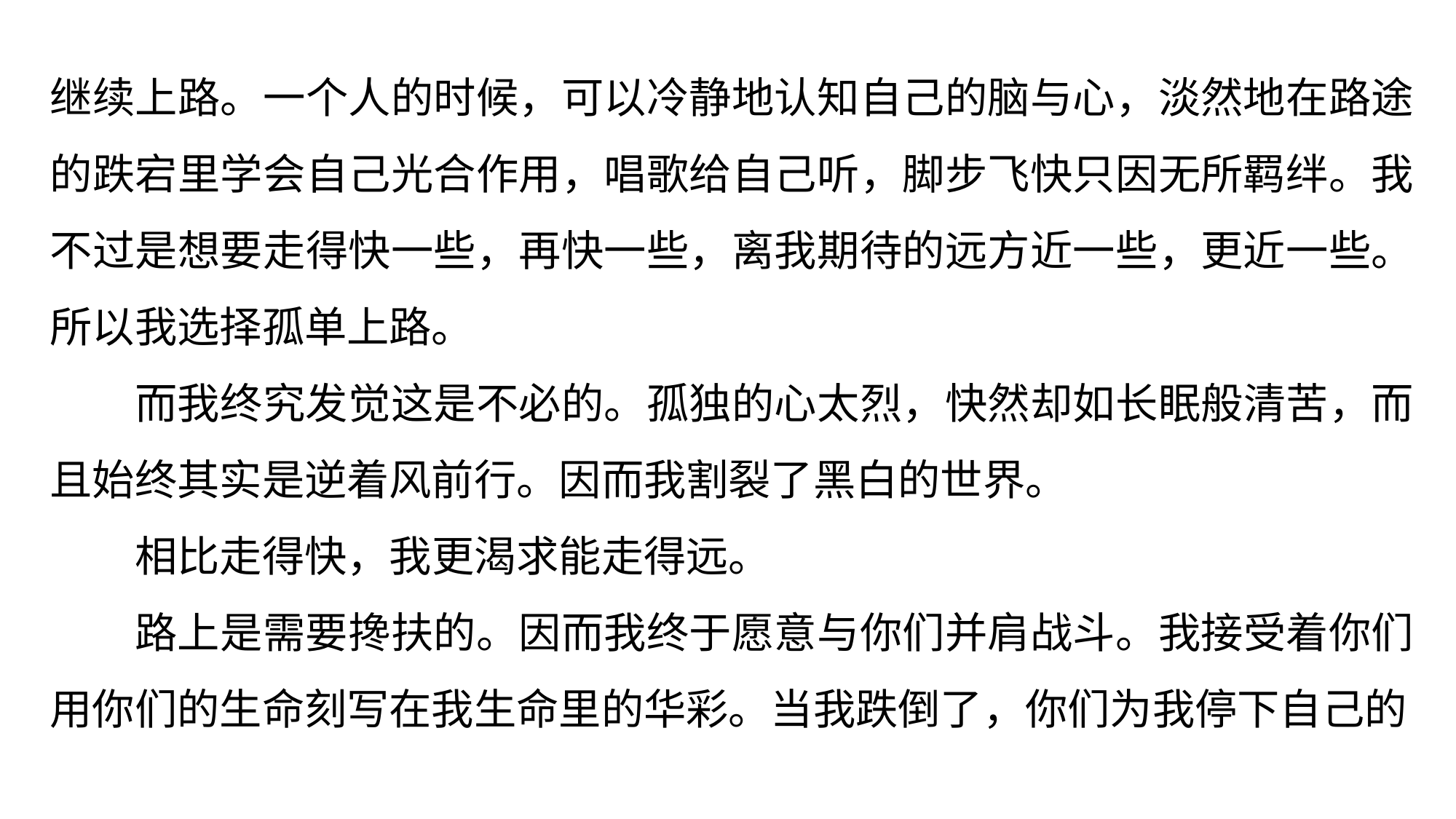

继续上路。一个人的时候，可以冷静地认知自己的脑与心，淡然地在路途的跌宕里学会自己光合作用，唱歌给自己听，脚步飞快只因无所羁绊。我不过是想要走得快一些，再快一些，离我期待的远方近一些，更近一些。所以我选择孤单上路。
而我终究发觉这是不必的。孤独的心太烈，快然却如长眠般清苦，而且始终其实是逆着风前行。因而我割裂了黑白的世界。
相比走得快，我更渴求能走得远。
路上是需要搀扶的。因而我终于愿意与你们并肩战斗。我接受着你们用你们的生命刻写在我生命里的华彩。当我跌倒了，你们为我停下自己的